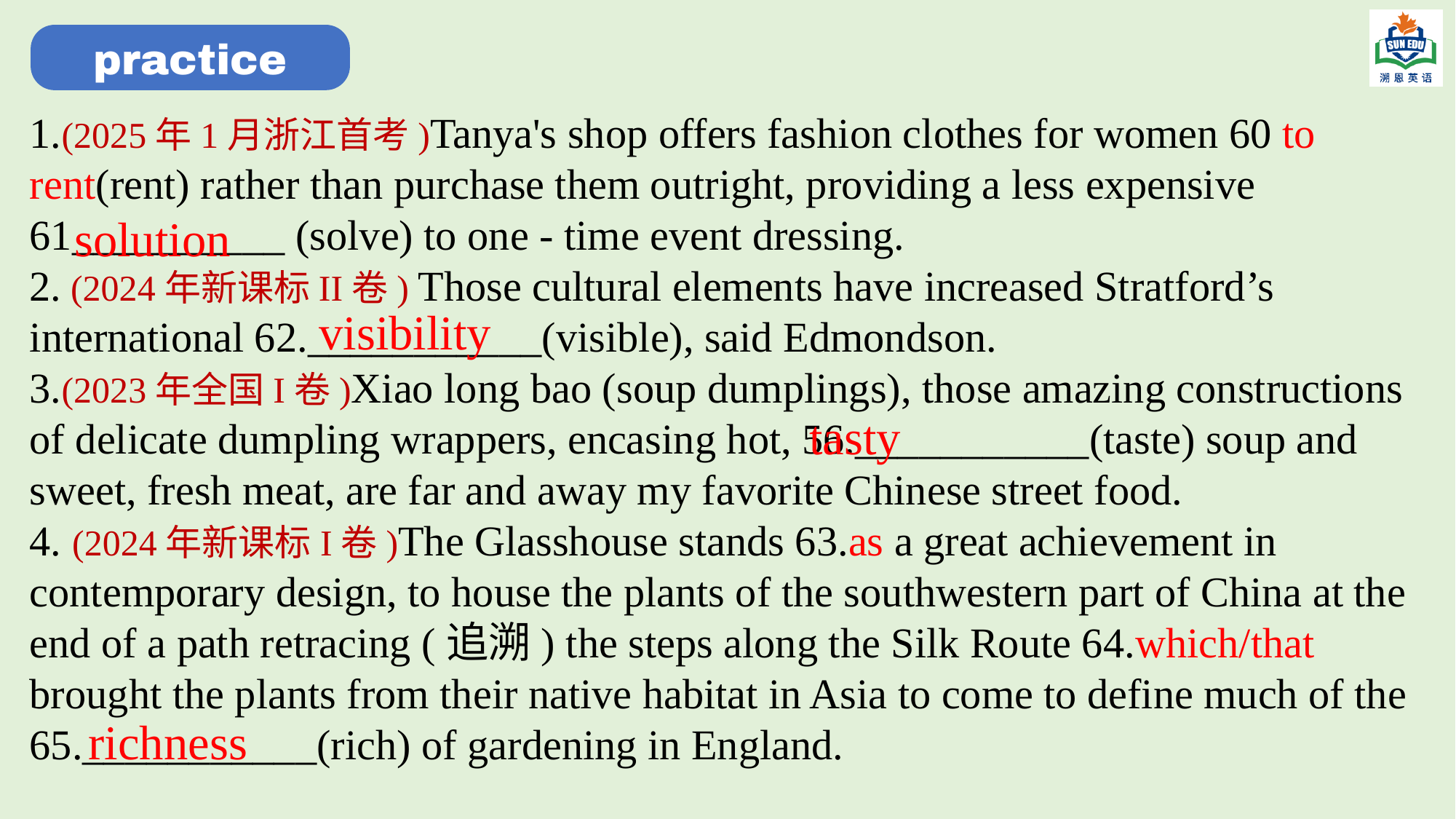

practice
1.(2025年1月浙江首考)Tanya's shop offers fashion clothes for women 60 to rent(rent) rather than purchase them outright, providing a less expensive 61__________ (solve) to one - time event dressing.
2. (2024年新课标II卷) Those cultural elements have increased Stratford’s international 62.___________(visible), said Edmondson.
3.(2023年全国I卷)Xiao long bao (soup dumplings), those amazing constructions of delicate dumpling wrappers, encasing hot, 56.___________(taste) soup and sweet, fresh meat, are far and away my favorite Chinese street food.
4. (2024年新课标I卷)The Glasshouse stands 63.as a great achievement in contemporary design, to house the plants of the southwestern part of China at the end of a path retracing (追溯) the steps along the Silk Route 64.which/that brought the plants from their native habitat in Asia to come to define much of the 65.___________(rich) of gardening in England.

solution
visibility
tasty
richness